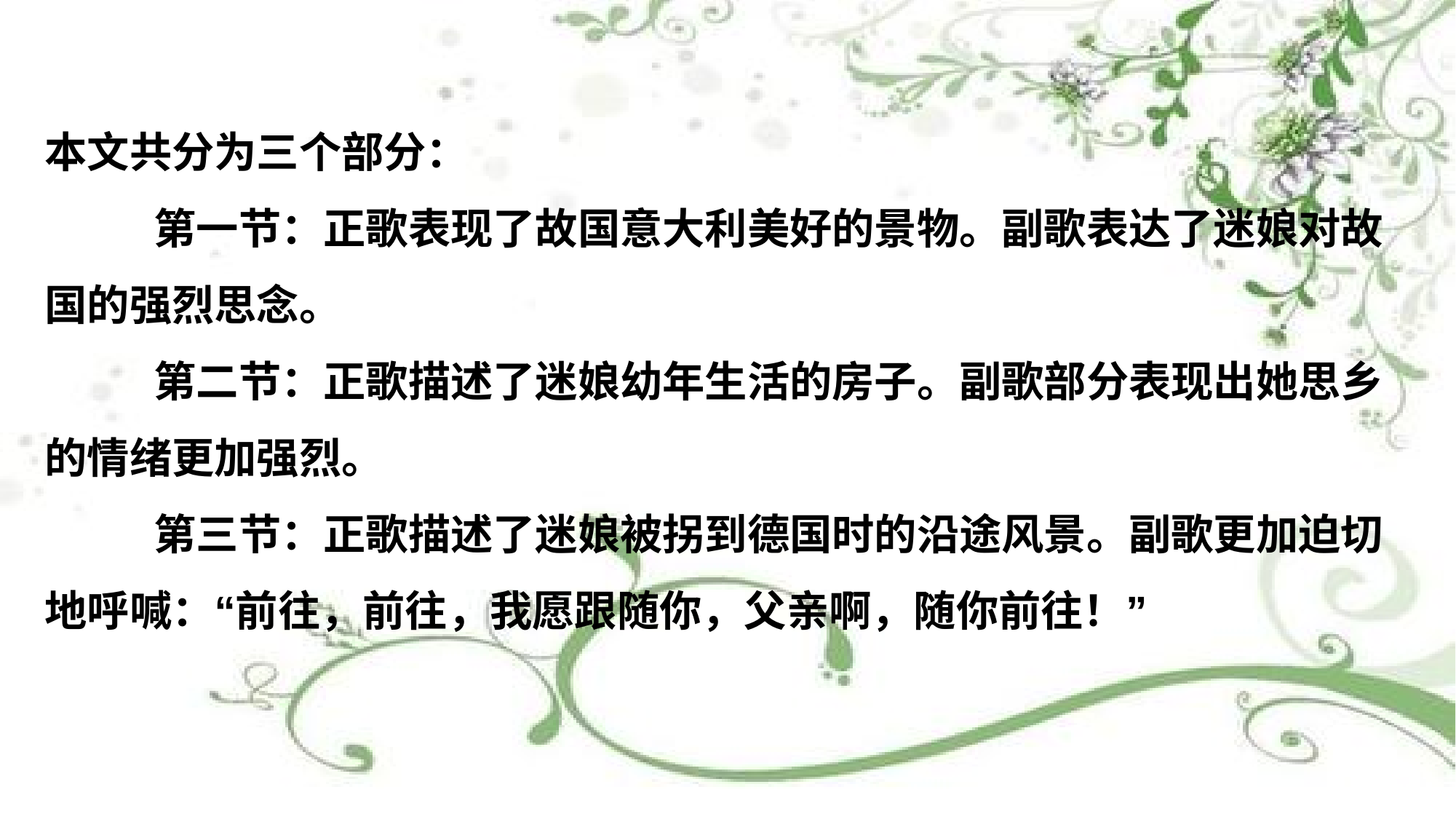

本文共分为三个部分：
	第一节：正歌表现了故国意大利美好的景物。副歌表达了迷娘对故国的强烈思念。
	第二节：正歌描述了迷娘幼年生活的房子。副歌部分表现出她思乡的情绪更加强烈。
	第三节：正歌描述了迷娘被拐到德国时的沿途风景。副歌更加迫切地呼喊：“前往，前往，我愿跟随你，父亲啊，随你前往！”